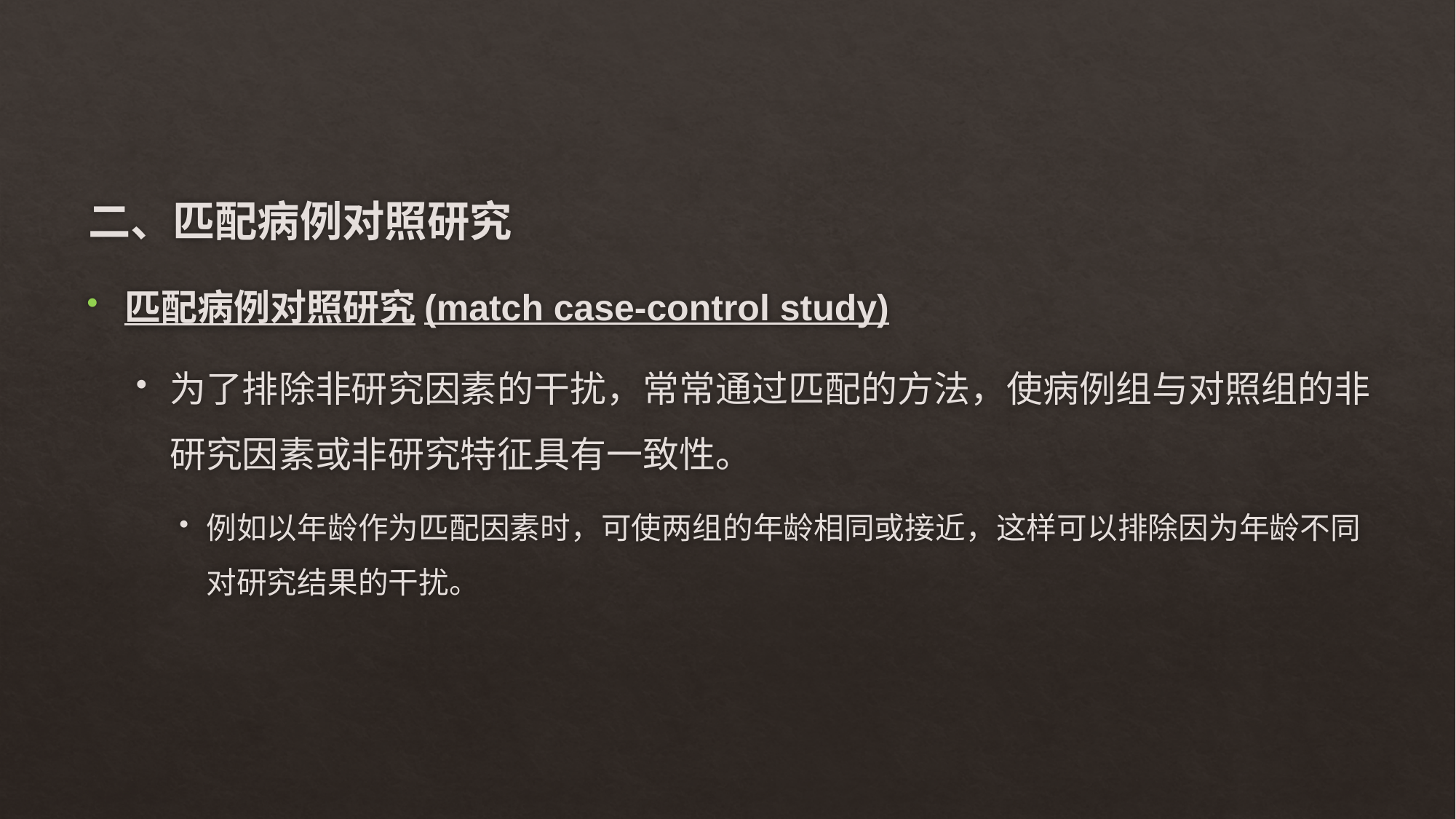

#
二、匹配病例对照研究
匹配病例对照研究(match case-control study)
为了排除非研究因素的干扰，常常通过匹配的方法，使病例组与对照组的非研究因素或非研究特征具有一致性。
例如以年龄作为匹配因素时，可使两组的年龄相同或接近，这样可以排除因为年龄不同对研究结果的干扰。